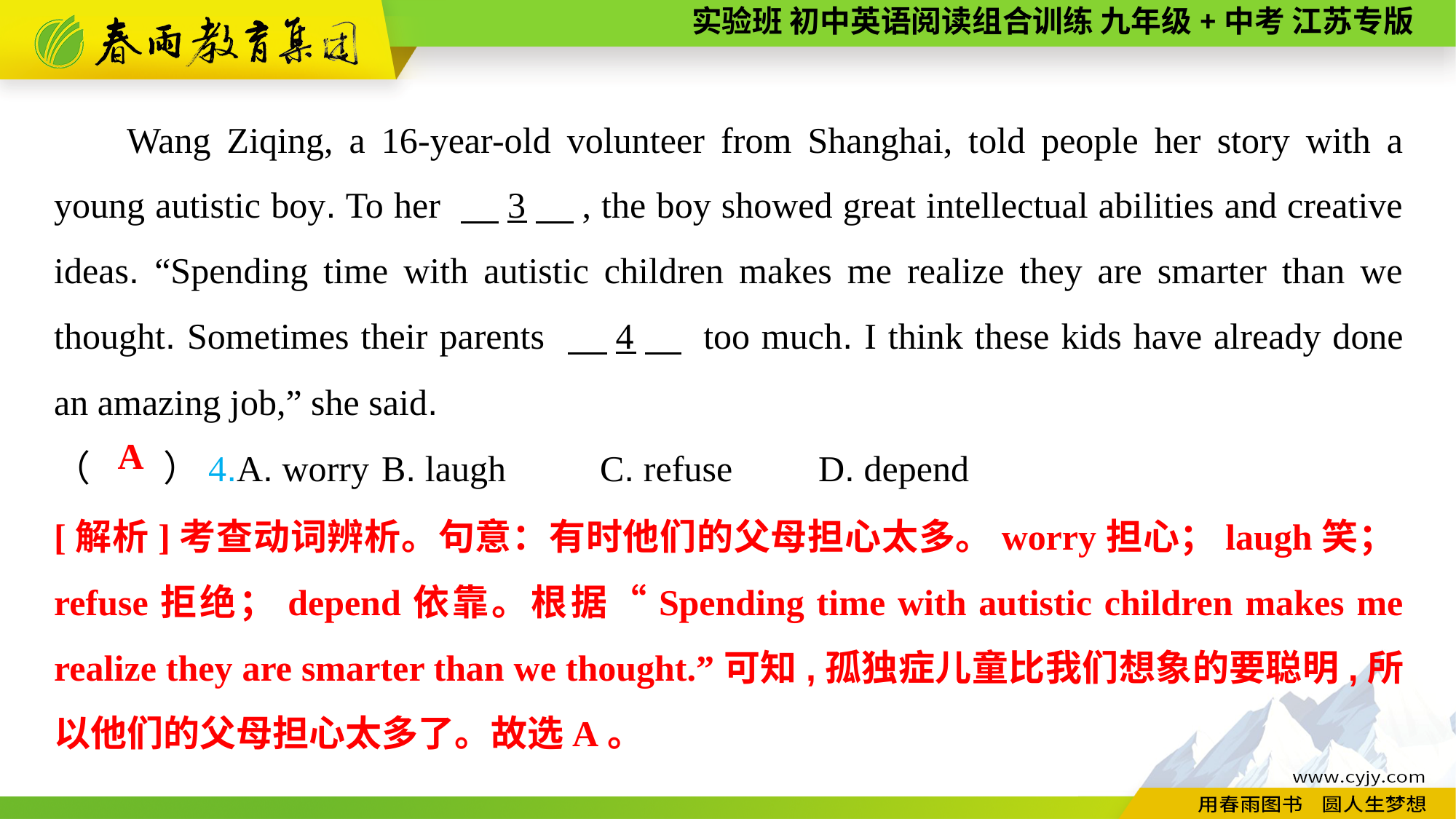

Wang Ziqing, a 16-year-old volunteer from Shanghai, told people her story with a young autistic boy. To her 　3　, the boy showed great intellectual abilities and creative ideas. “Spending time with autistic children makes me realize they are smarter than we thought. Sometimes their parents 　4　 too much. I think these kids have already done an amazing job,” she said.
（　　）4.A. worry	B. laugh	C. refuse	D. depend
A
[解析]考查动词辨析。句意：有时他们的父母担心太多。worry担心；laugh笑；refuse拒绝；depend依靠。根据“Spending time with autistic children makes me realize they are smarter than we thought.”可知,孤独症儿童比我们想象的要聪明,所以他们的父母担心太多了。故选A。